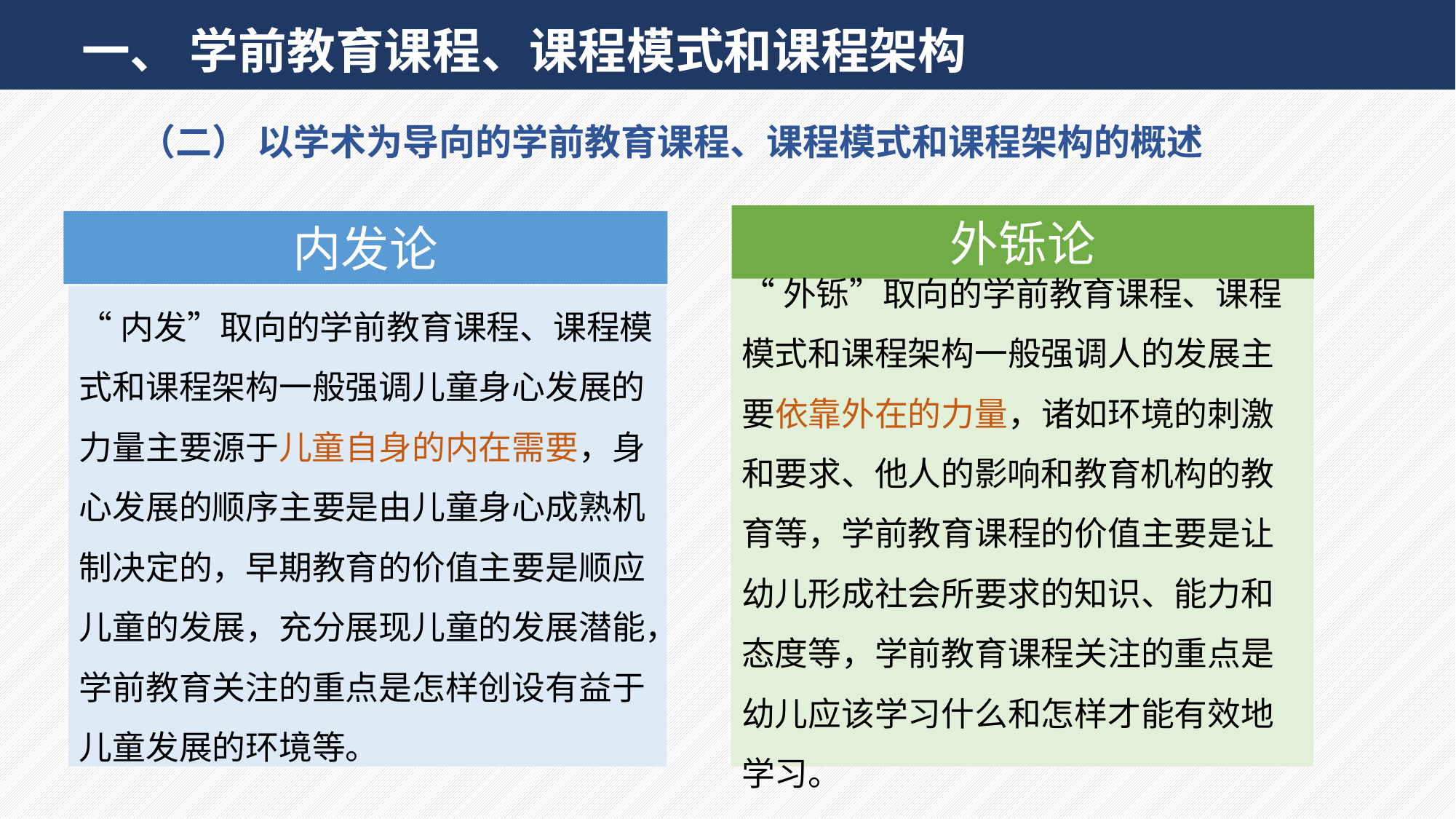

一、 学前教育课程、课程模式和课程架构
（二） 以学术为导向的学前教育课程、课程模式和课程架构的概述
外铄论
内发论
“外铄”取向的学前教育课程、课程模式和课程架构一般强调人的发展主要依靠外在的力量，诸如环境的刺激和要求、他人的影响和教育机构的教育等，学前教育课程的价值主要是让幼儿形成社会所要求的知识、能力和态度等，学前教育课程关注的重点是幼儿应该学习什么和怎样才能有效地学习。
“内发”取向的学前教育课程、课程模式和课程架构一般强调儿童身心发展的力量主要源于儿童自身的内在需要，身心发展的顺序主要是由儿童身心成熟机制决定的，早期教育的价值主要是顺应儿童的发展，充分展现儿童的发展潜能，学前教育关注的重点是怎样创设有益于儿童发展的环境等。